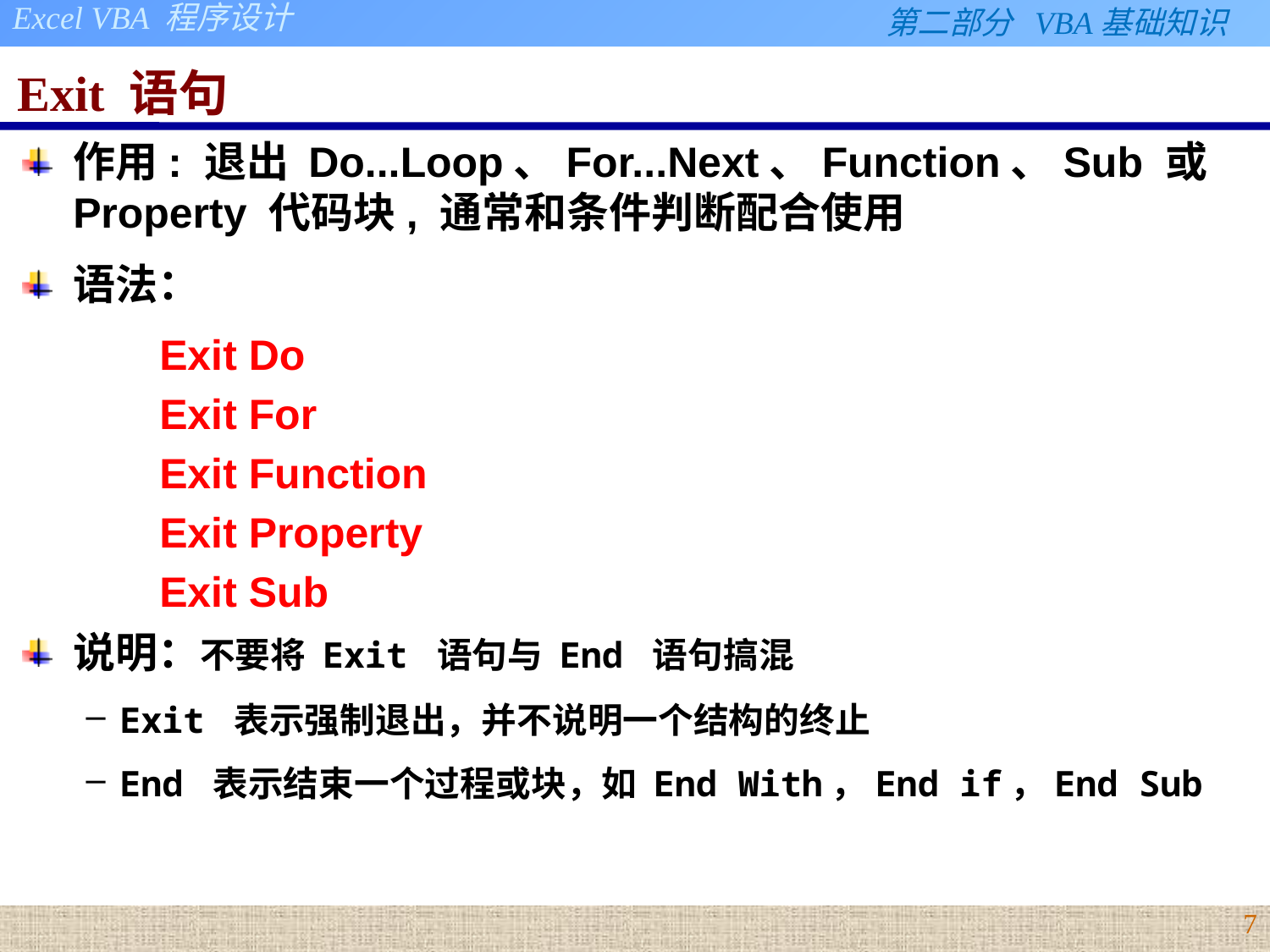

# Exit 语句
作用: 退出 Do...Loop、For...Next、Function、Sub 或 Property 代码块, 通常和条件判断配合使用
语法：
Exit Do
Exit For
Exit Function
Exit Property
Exit Sub
说明：不要将 Exit 语句与 End 语句搞混
Exit 表示强制退出，并不说明一个结构的终止
End 表示结束一个过程或块，如 End With，End if，End Sub